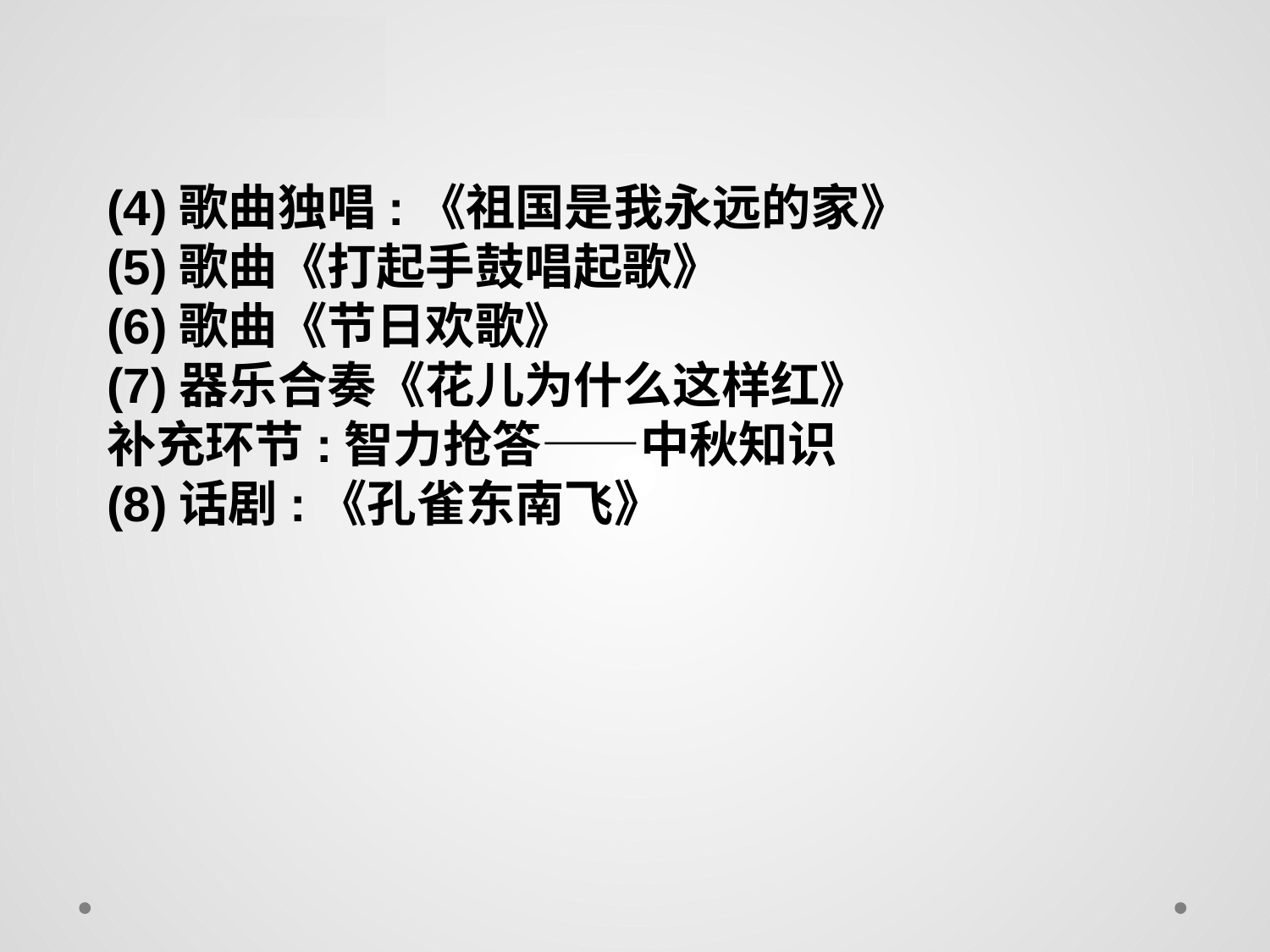

(4)歌曲独唱:《祖国是我永远的家》
(5)歌曲《打起手鼓唱起歌》
(6)歌曲《节日欢歌》
(7)器乐合奏《花儿为什么这样红》
补充环节:智力抢答——中秋知识
(8)话剧:《孔雀东南飞》